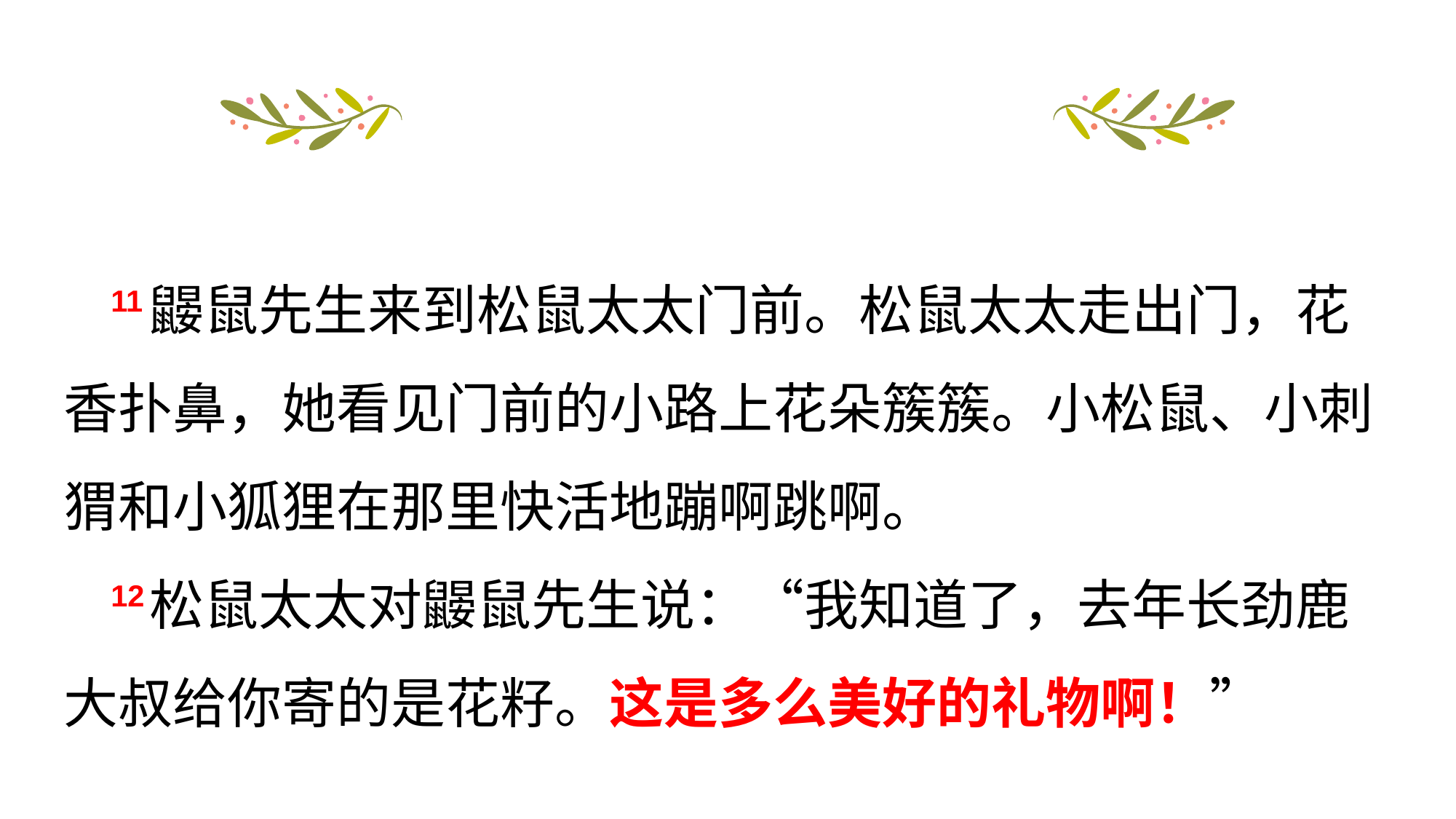

鼹鼠先生来到松鼠太太门前。松鼠太太走出门，花香扑鼻，她看见门前的小路上花朵簇簇。小松鼠、小刺猬和小狐狸在那里快活地蹦啊跳啊。
松鼠太太对鼹鼠先生说：“我知道了，去年长劲鹿大叔给你寄的是花籽。这是多么美好的礼物啊！”
11
12